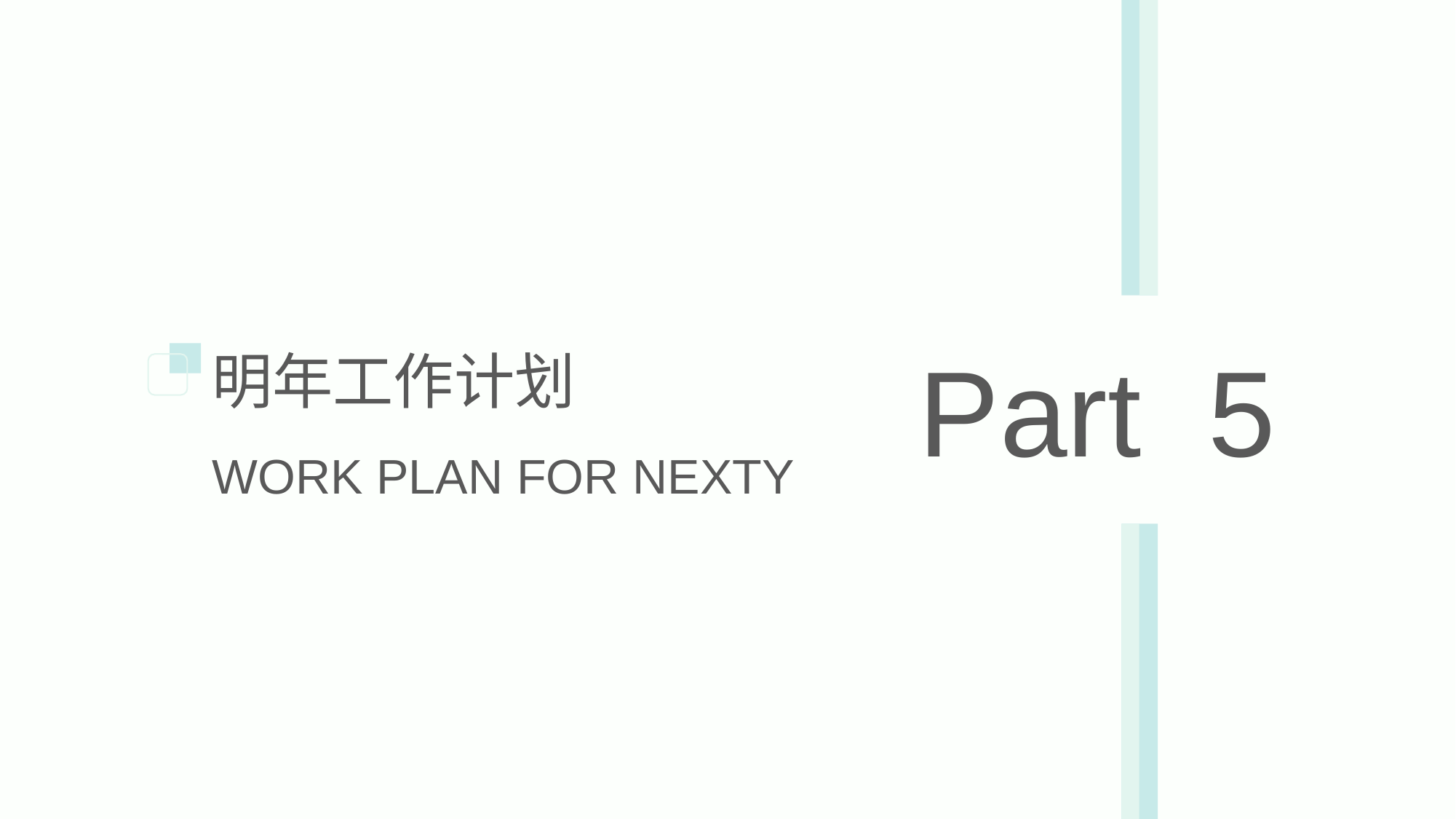

明年工作计划
WORK PLAN FOR NEXTY
Part  5